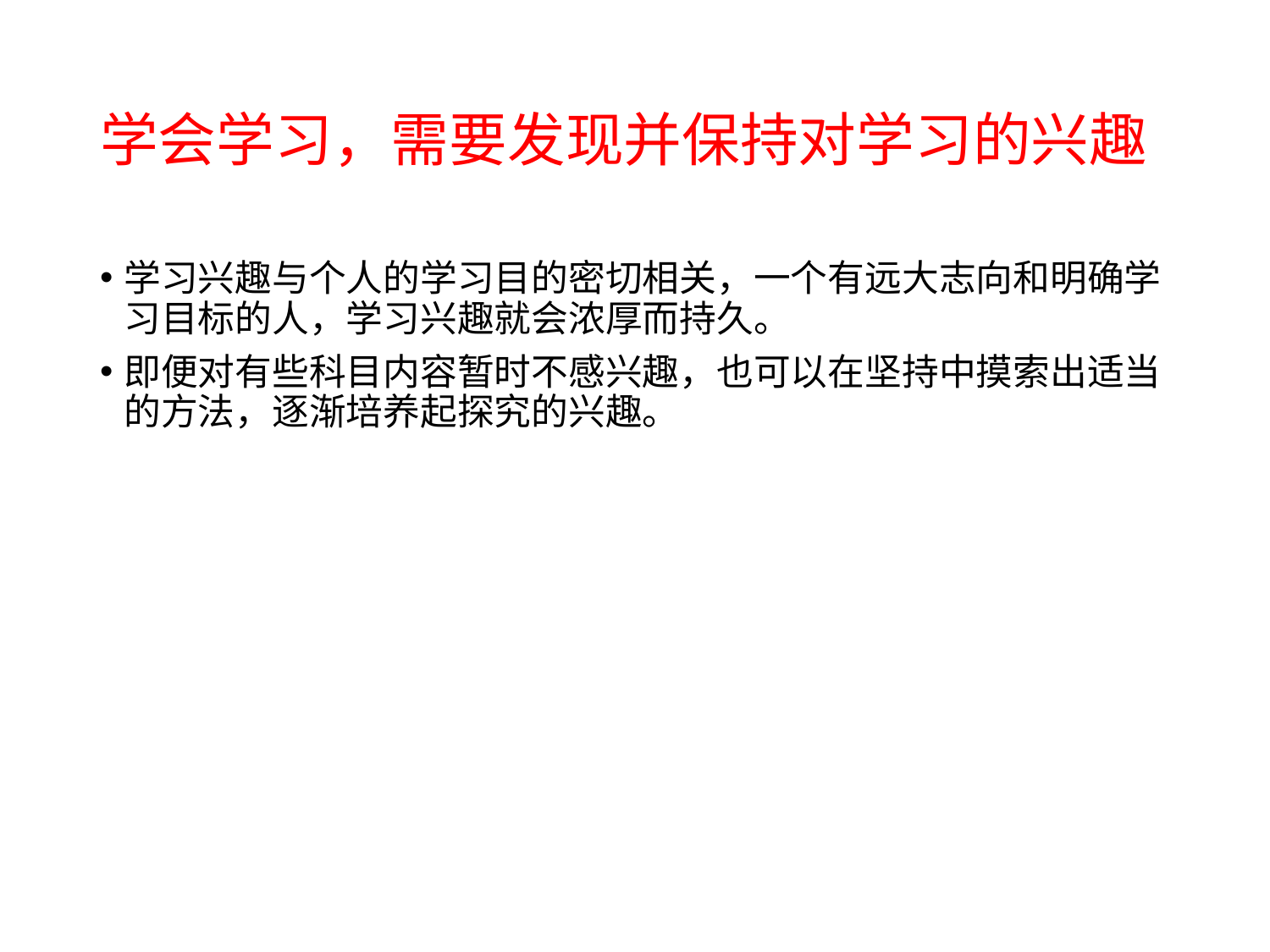

# 学会学习，需要发现并保持对学习的兴趣
学习兴趣与个人的学习目的密切相关，一个有远大志向和明确学习目标的人，学习兴趣就会浓厚而持久。
即便对有些科目内容暂时不感兴趣，也可以在坚持中摸索出适当的方法，逐渐培养起探究的兴趣。